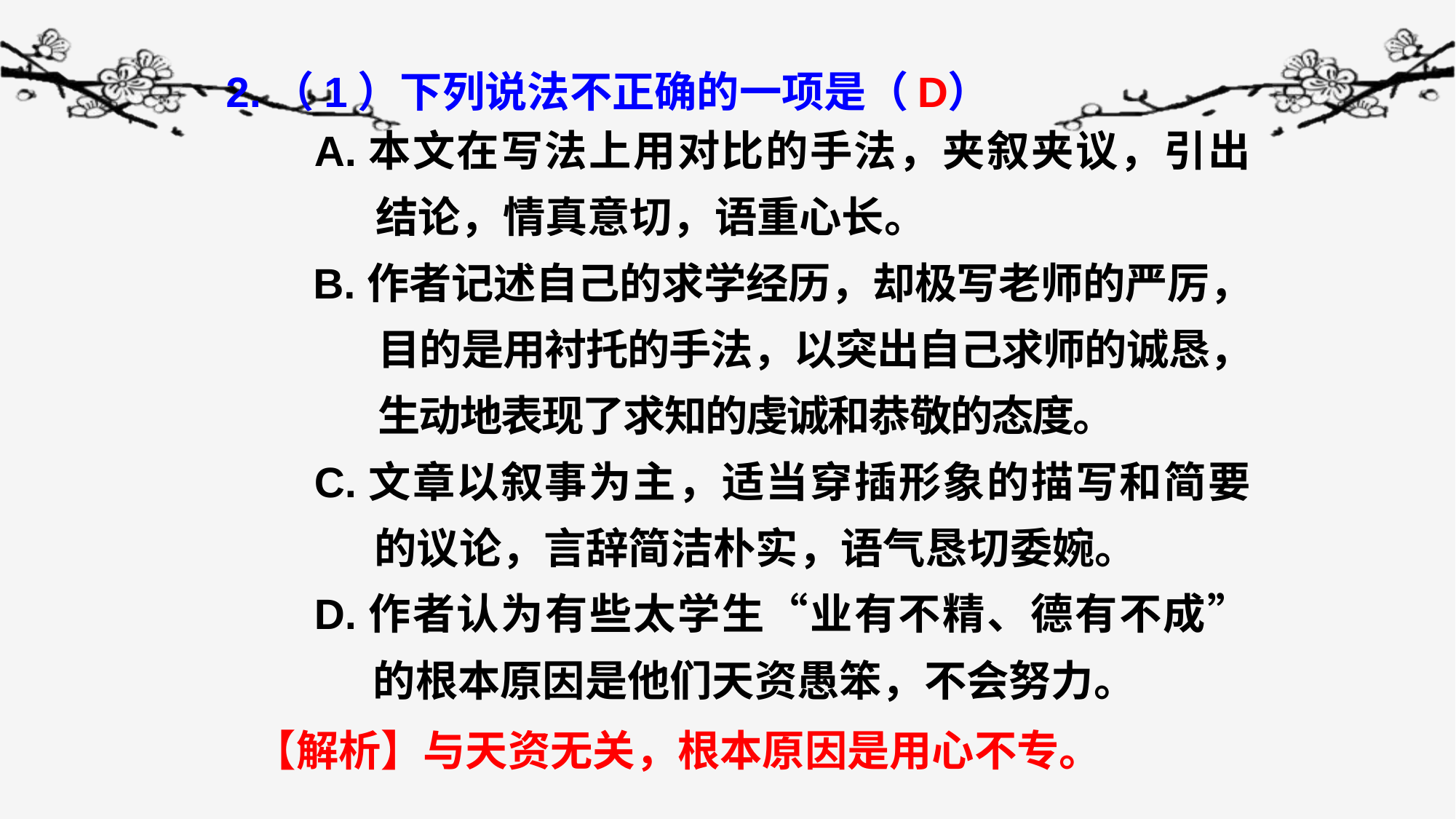

D
2.（1）下列说法不正确的一项是（    ）
  A.本文在写法上用对比的手法，夹叙夹议，引出结论，情真意切，语重心长。
  B.作者记述自己的求学经历，却极写老师的严厉，目的是用衬托的手法，以突出自己求师的诚恳，生动地表现了求知的虔诚和恭敬的态度。
  C.文章以叙事为主，适当穿插形象的描写和简要的议论，言辞简洁朴实，语气恳切委婉。
  D.作者认为有些太学生“业有不精、德有不成”的根本原因是他们天资愚笨，不会努力。
【解析】与天资无关，根本原因是用心不专。